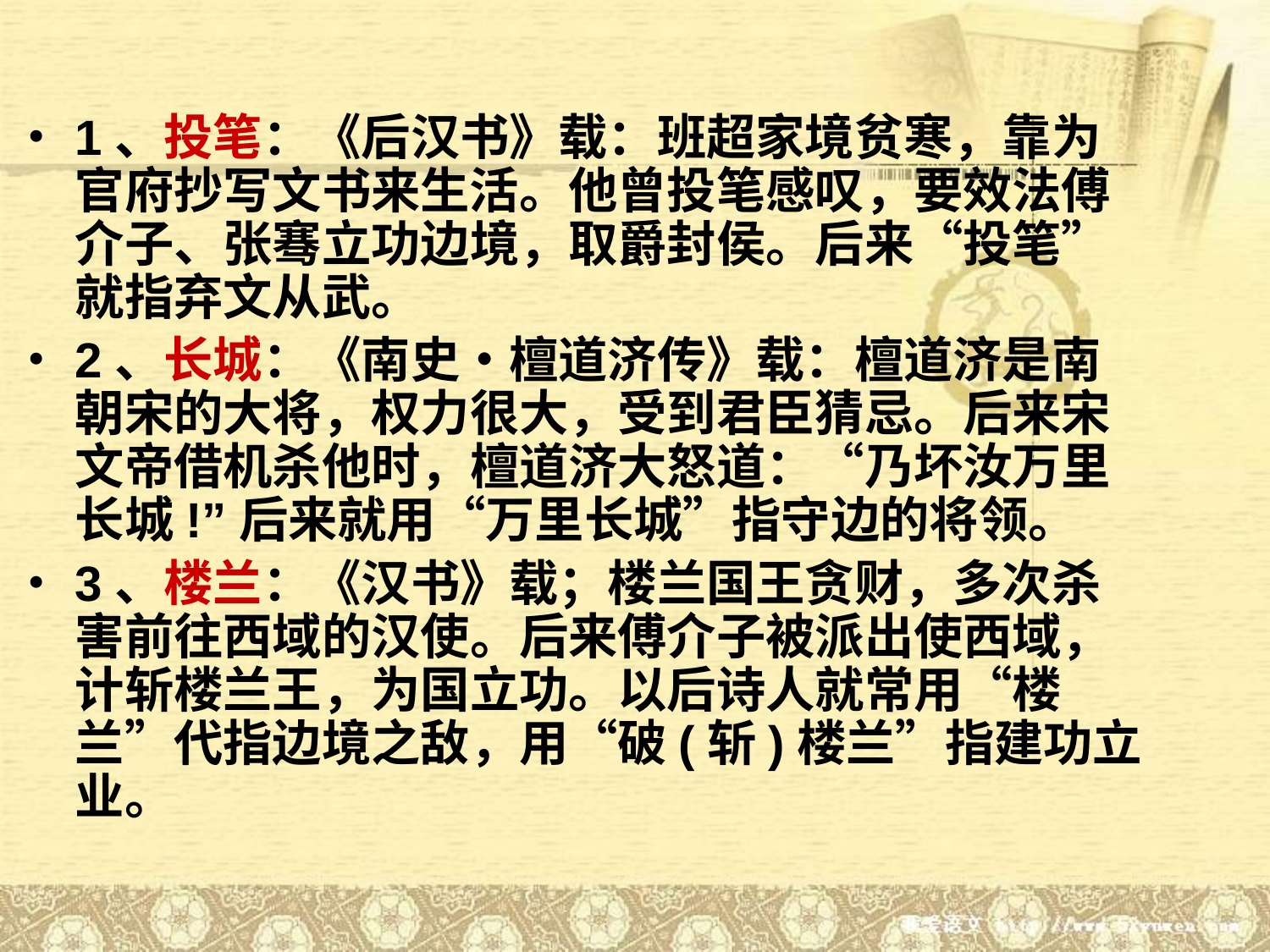

1、投笔：《后汉书》载：班超家境贫寒，靠为官府抄写文书来生活。他曾投笔感叹，要效法傅介子、张骞立功边境，取爵封侯。后来“投笔”就指弃文从武。
2、长城：《南史•檀道济传》载：檀道济是南朝宋的大将，权力很大，受到君臣猜忌。后来宋文帝借机杀他时，檀道济大怒道：“乃坏汝万里长城!”后来就用“万里长城”指守边的将领。
3、楼兰：《汉书》载；楼兰国王贪财，多次杀害前往西域的汉使。后来傅介子被派出使西域，计斩楼兰王，为国立功。以后诗人就常用“楼兰”代指边境之敌，用“破(斩)楼兰”指建功立业。